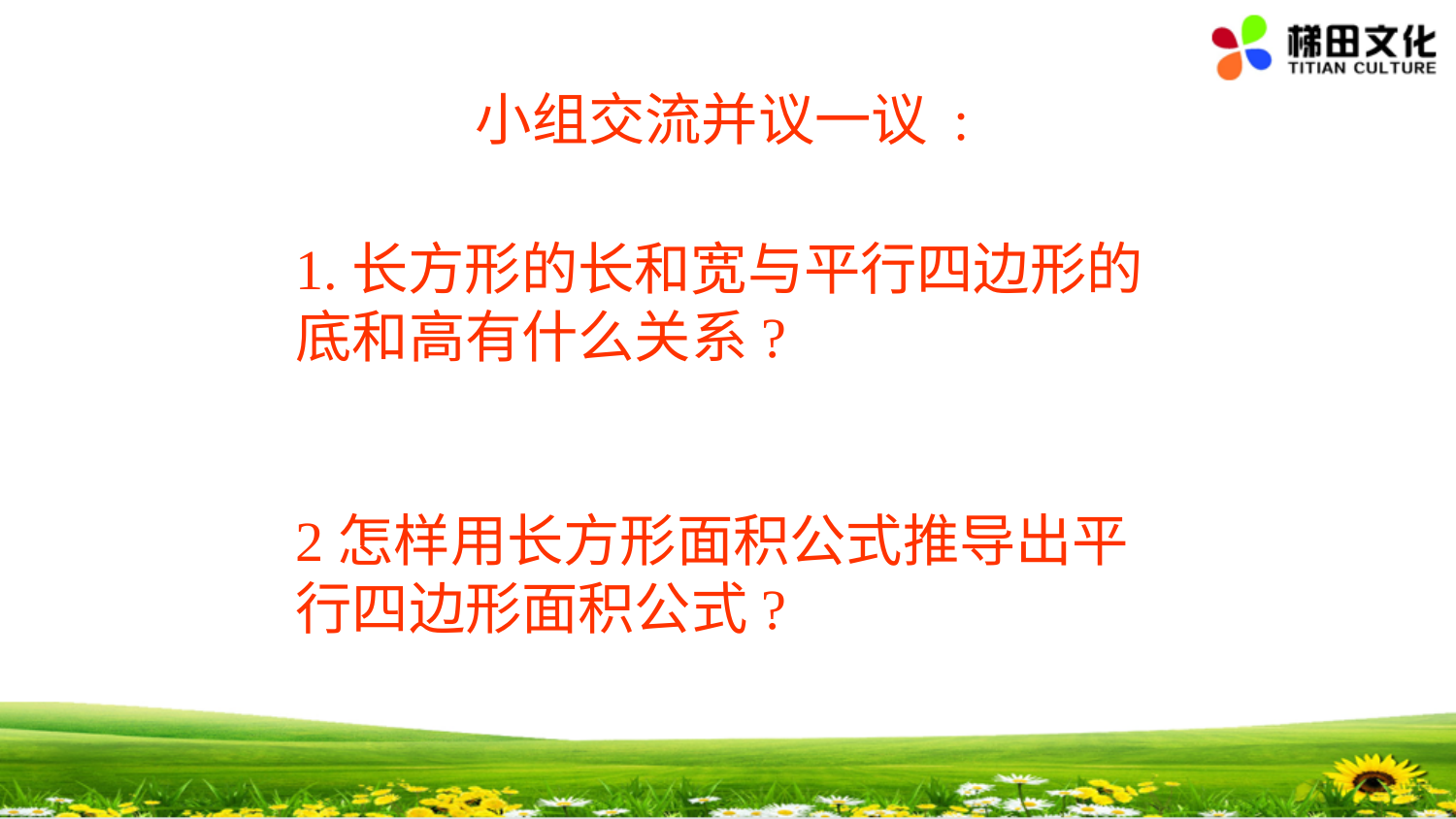

小组交流并议一议 :
1.长方形的长和宽与平行四边形的底和高有什么关系?

2怎样用长方形面积公式推导出平行四边形面积公式?